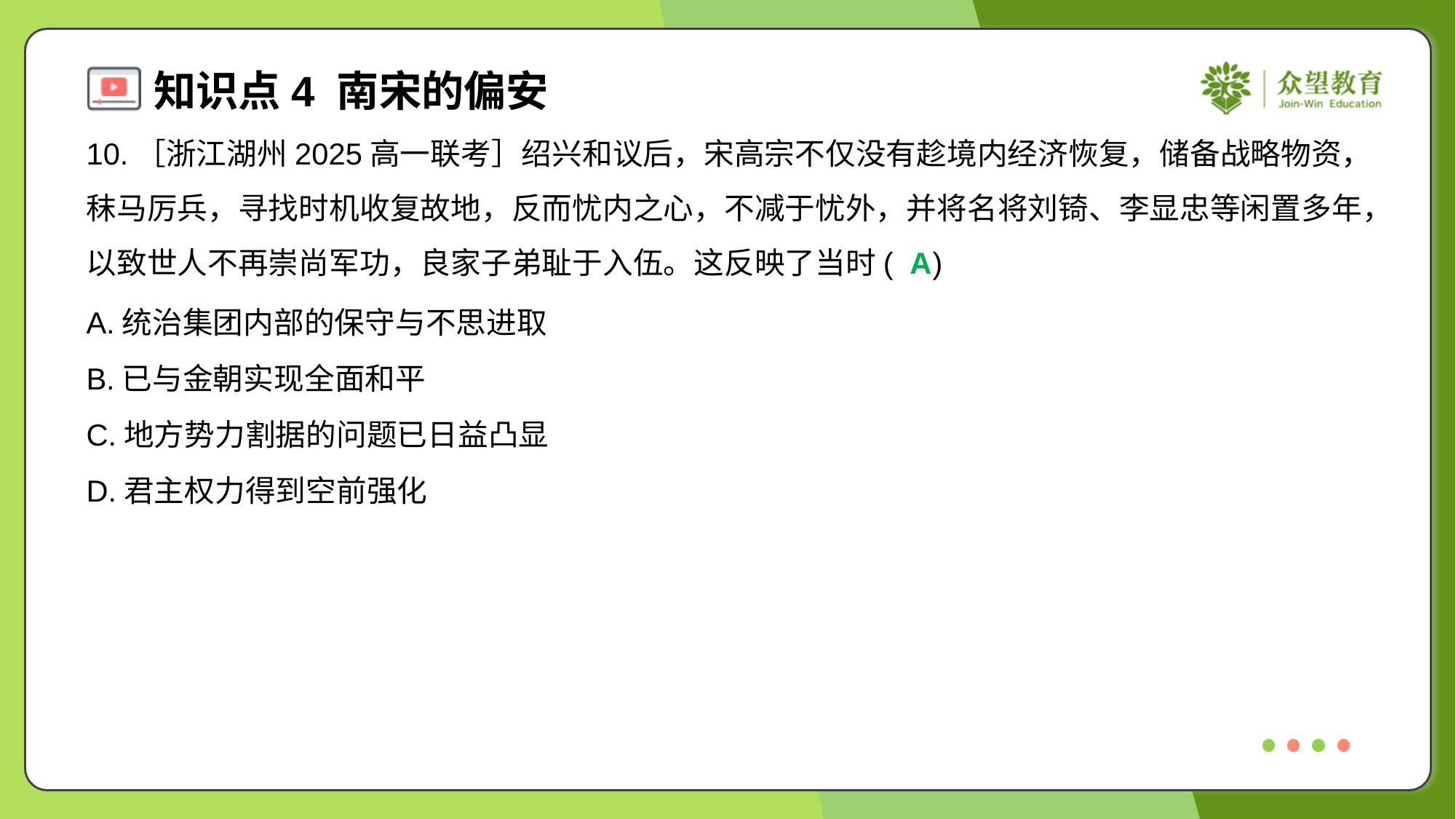

10.［浙江湖州2025高一联考］绍兴和议后，宋高宗不仅没有趁境内经济恢复，储备战略物资，
秣马厉兵，寻找时机收复故地，反而忧内之心，不减于忧外，并将名将刘锜、李显忠等闲置多年，
以致世人不再崇尚军功，良家子弟耻于入伍。这反映了当时(     )
A
A.统治集团内部的保守与不思进取
B.已与金朝实现全面和平
C.地方势力割据的问题已日益凸显
D.君主权力得到空前强化